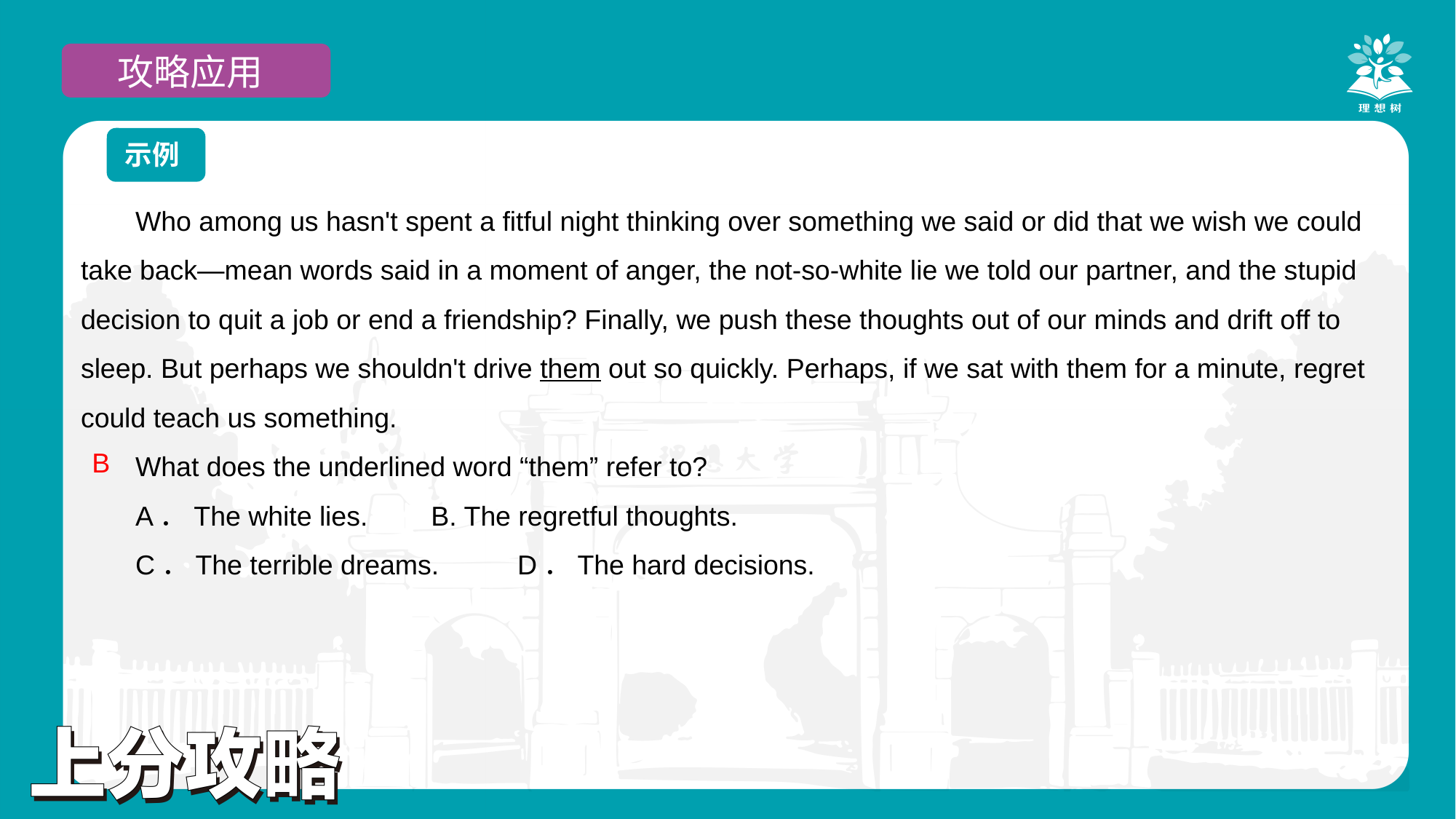

攻略应用

示例
Who among us hasn't spent a fitful night thinking over something we said or did that we wish we could take back—mean words said in a moment of anger, the not-so-white lie we told our partner, and the stupid decision to quit a job or end a friendship? Finally, we push these thoughts out of our minds and drift off to sleep. But perhaps we shouldn't drive them out so quickly. Perhaps, if we sat with them for a minute, regret could teach us something.
What does the underlined word “them” refer to?
A．The white lies.	   B. The regretful thoughts.
C．The terrible dreams.	D．The hard decisions.
B